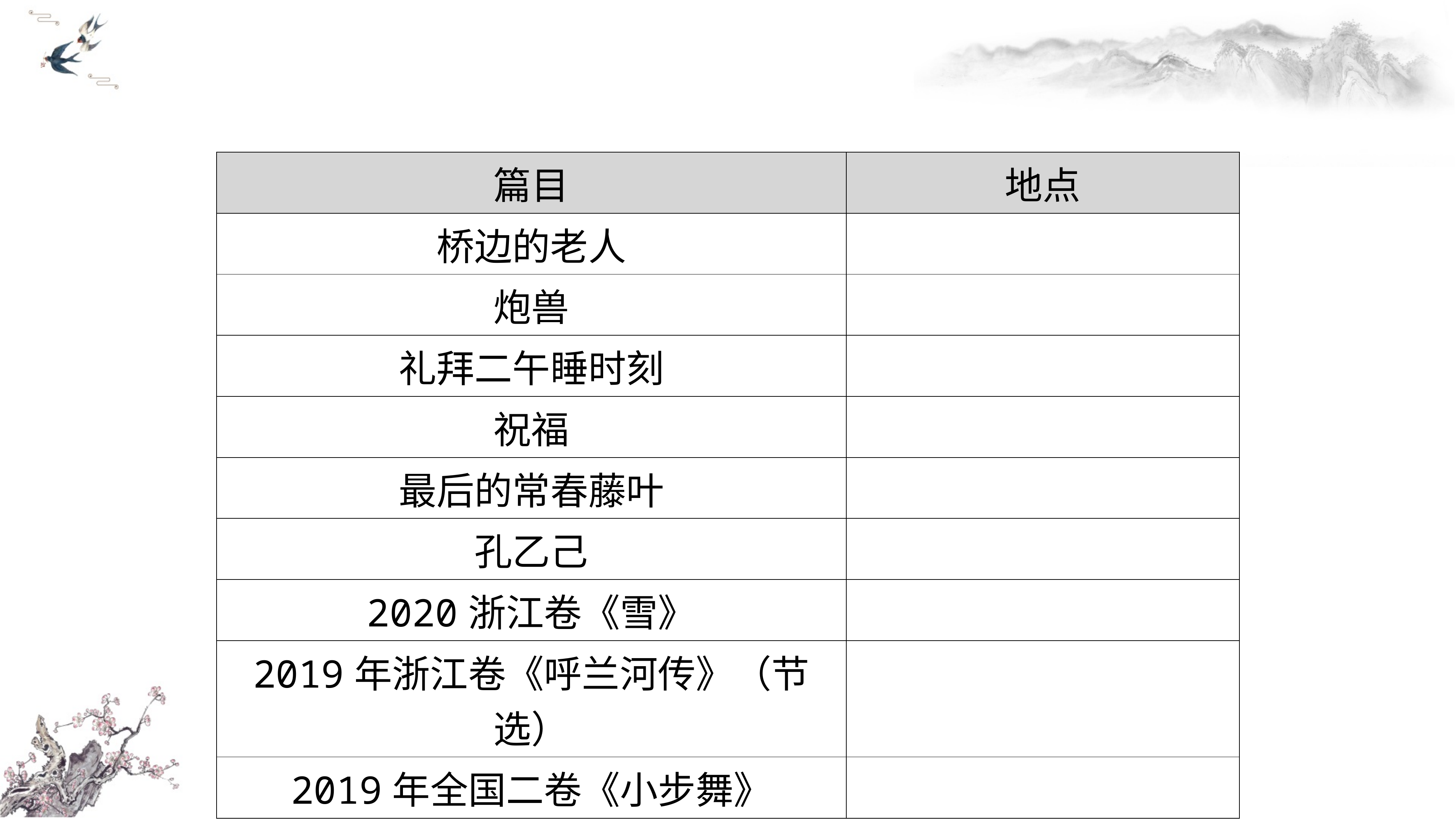

| 篇目 | 地点 |
| --- | --- |
| 桥边的老人 |  |
| 炮兽 |  |
| 礼拜二午睡时刻 |  |
| 祝福 |  |
| 最后的常春藤叶 |  |
| 孔乙己 |  |
| 2020浙江卷《雪》 |  |
| 2019年浙江卷《呼兰河传》（节选） |  |
| 2019年全国二卷《小步舞》 |  |